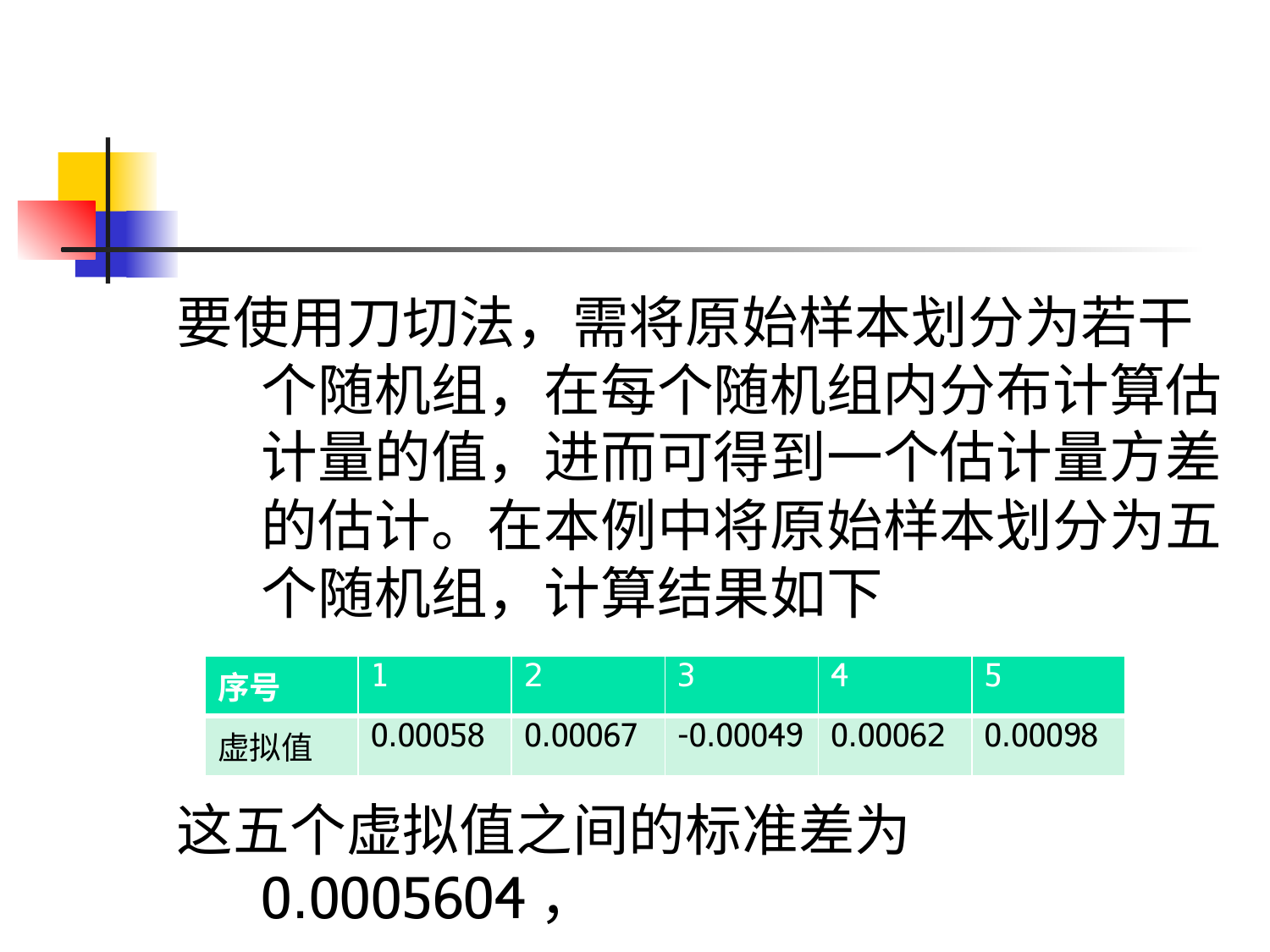

要使用刀切法，需将原始样本划分为若干个随机组，在每个随机组内分布计算估计量的值，进而可得到一个估计量方差的估计。在本例中将原始样本划分为五个随机组，计算结果如下

这五个虚拟值之间的标准差为0.0005604，

| 序号 | 1 | 2 | 3 | 4 | 5 |
| --- | --- | --- | --- | --- | --- |
| 虚拟值 | 0.00058 | 0.00067 | -0.00049 | 0.00062 | 0.00098 |